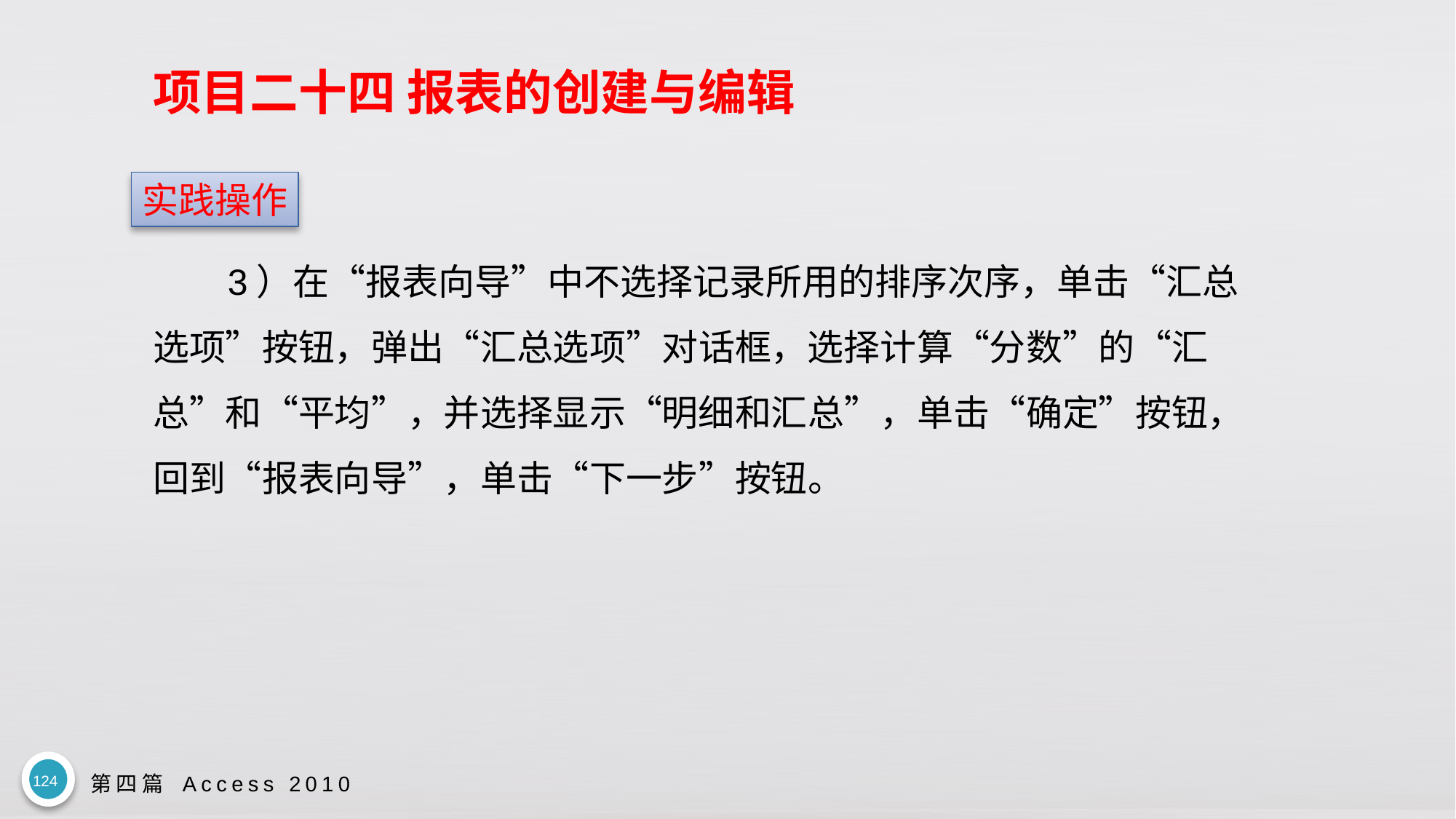

# 项目二十四 报表的创建与编辑
实践操作
3）在“报表向导”中不选择记录所用的排序次序，单击“汇总选项”按钮，弹出“汇总选项”对话框，选择计算“分数”的“汇总”和“平均”，并选择显示“明细和汇总”，单击“确定”按钮，回到“报表向导”，单击“下一步”按钮。
124